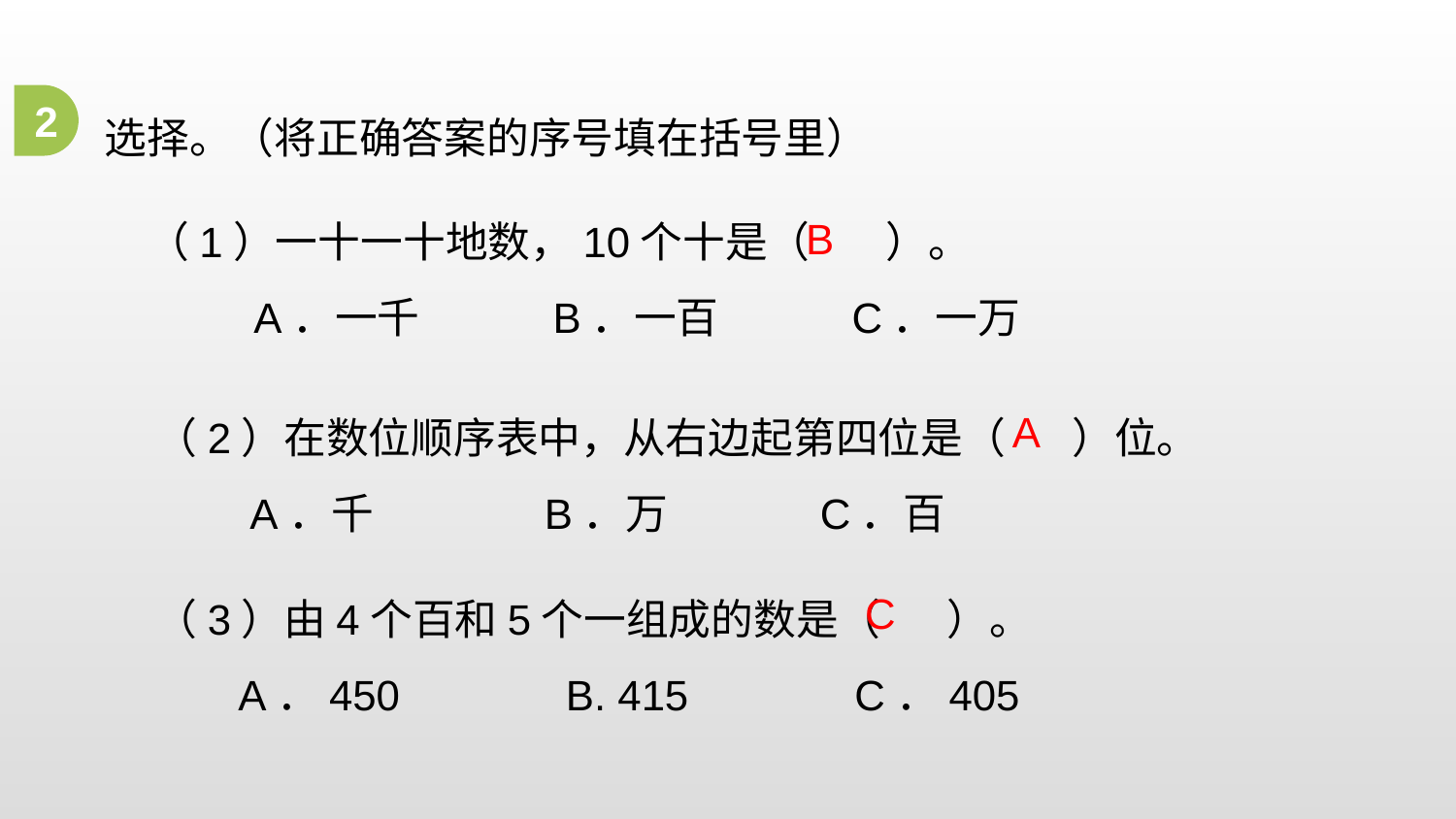

选择。（将正确答案的序号填在括号里）
2
（1）一十一十地数，10个十是（        ）。
         A．一千             B．一百             C．一万
B
（2）在数位顺序表中，从右边起第四位是（       ）位。
        A．千                 B．万               C．百
A
（3）由4个百和5个一组成的数是（       ）。
       A．450              B. 415              C．405
C